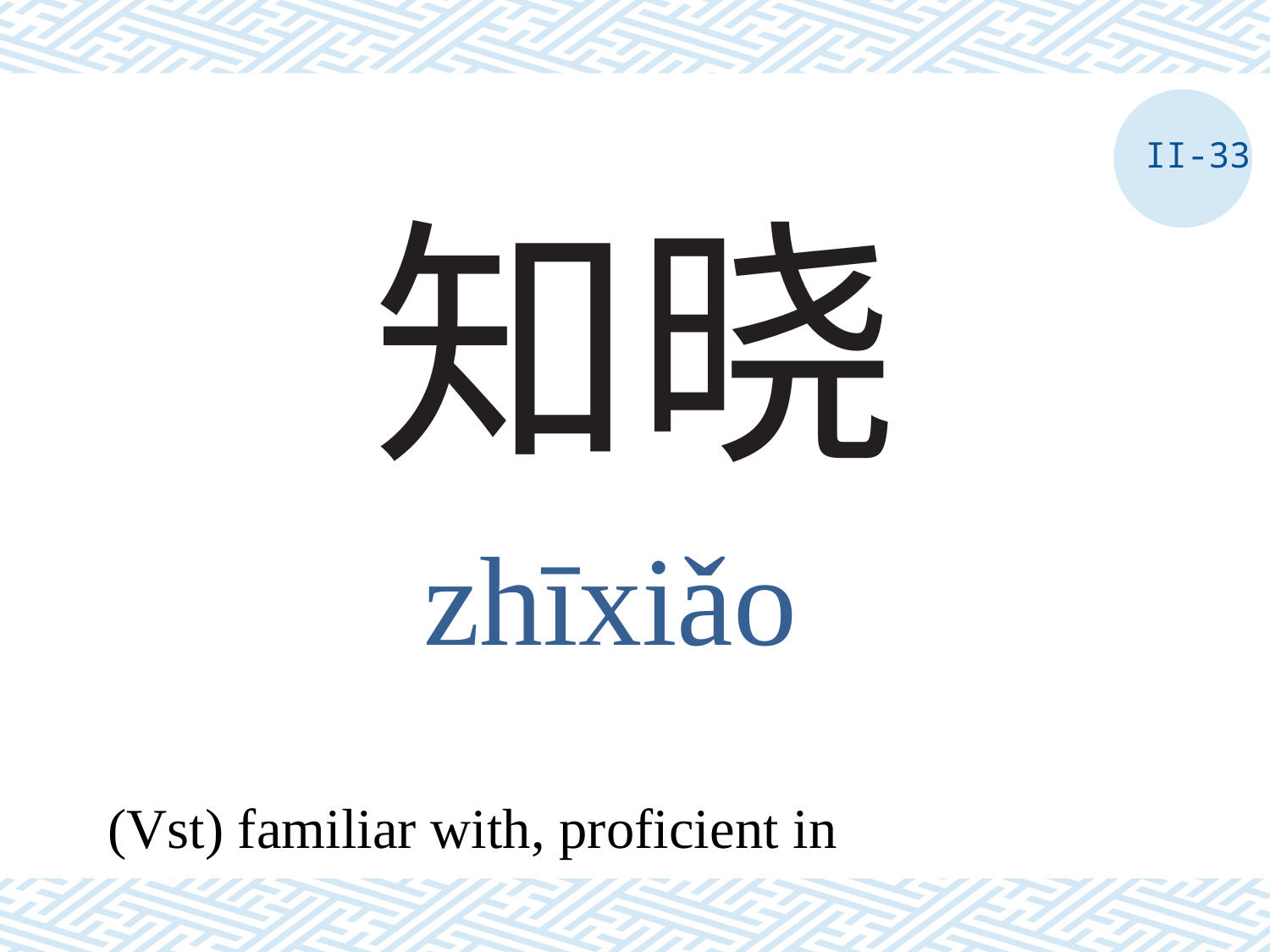

II-33

# 知晓
zhīxiǎo
(Vst) familiar with, proficient in